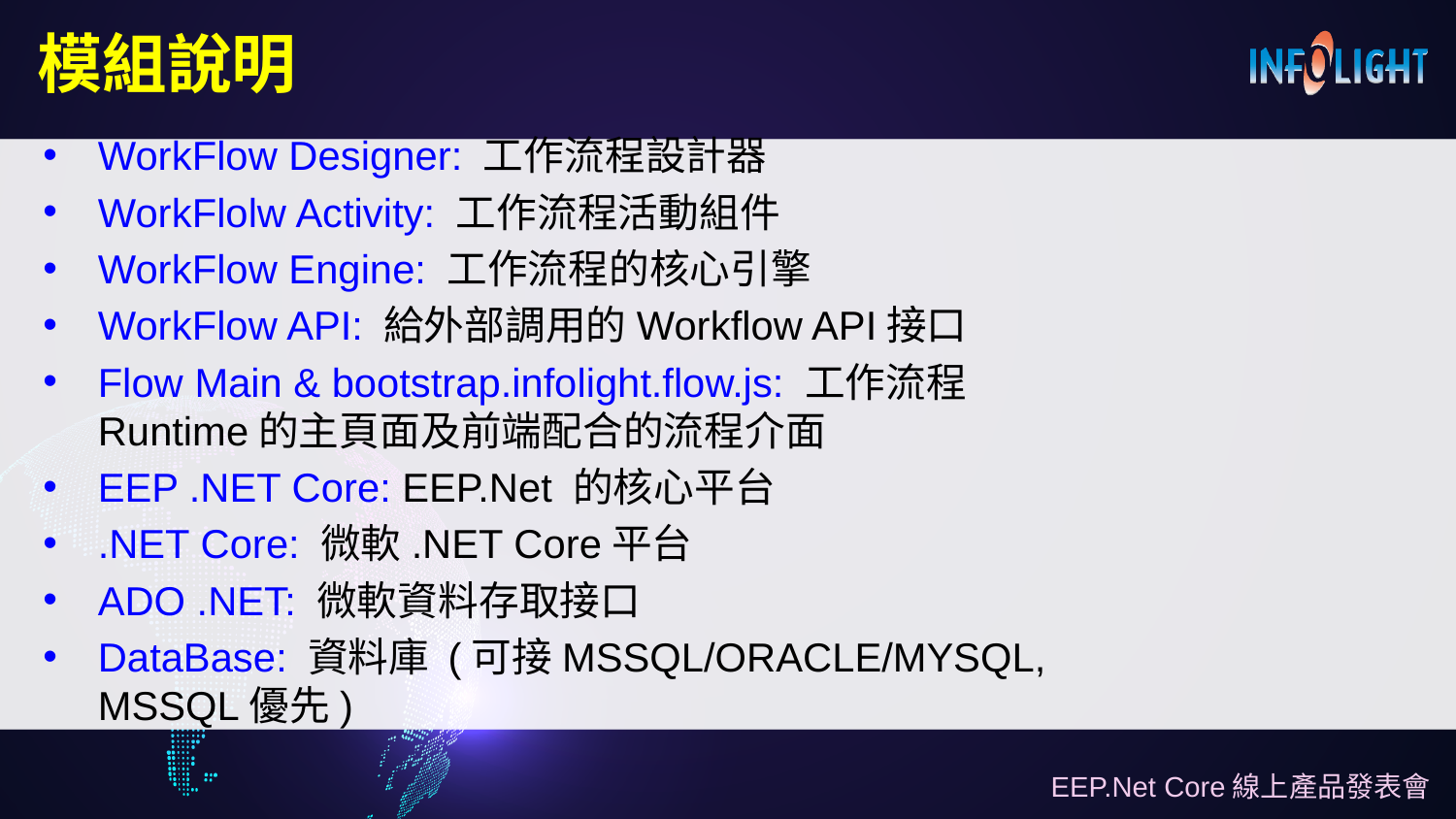

# 模組說明
WorkFlow Designer: 工作流程設計器
WorkFlolw Activity: 工作流程活動組件
WorkFlow Engine: 工作流程的核心引擎
WorkFlow API: 給外部調用的Workflow API接口
Flow Main & bootstrap.infolight.flow.js: 工作流程Runtime的主頁面及前端配合的流程介面
EEP .NET Core: EEP.Net 的核心平台
.NET Core: 微軟.NET Core平台
ADO .NET: 微軟資料存取接口
DataBase: 資料庫 (可接MSSQL/ORACLE/MYSQL, MSSQL優先)